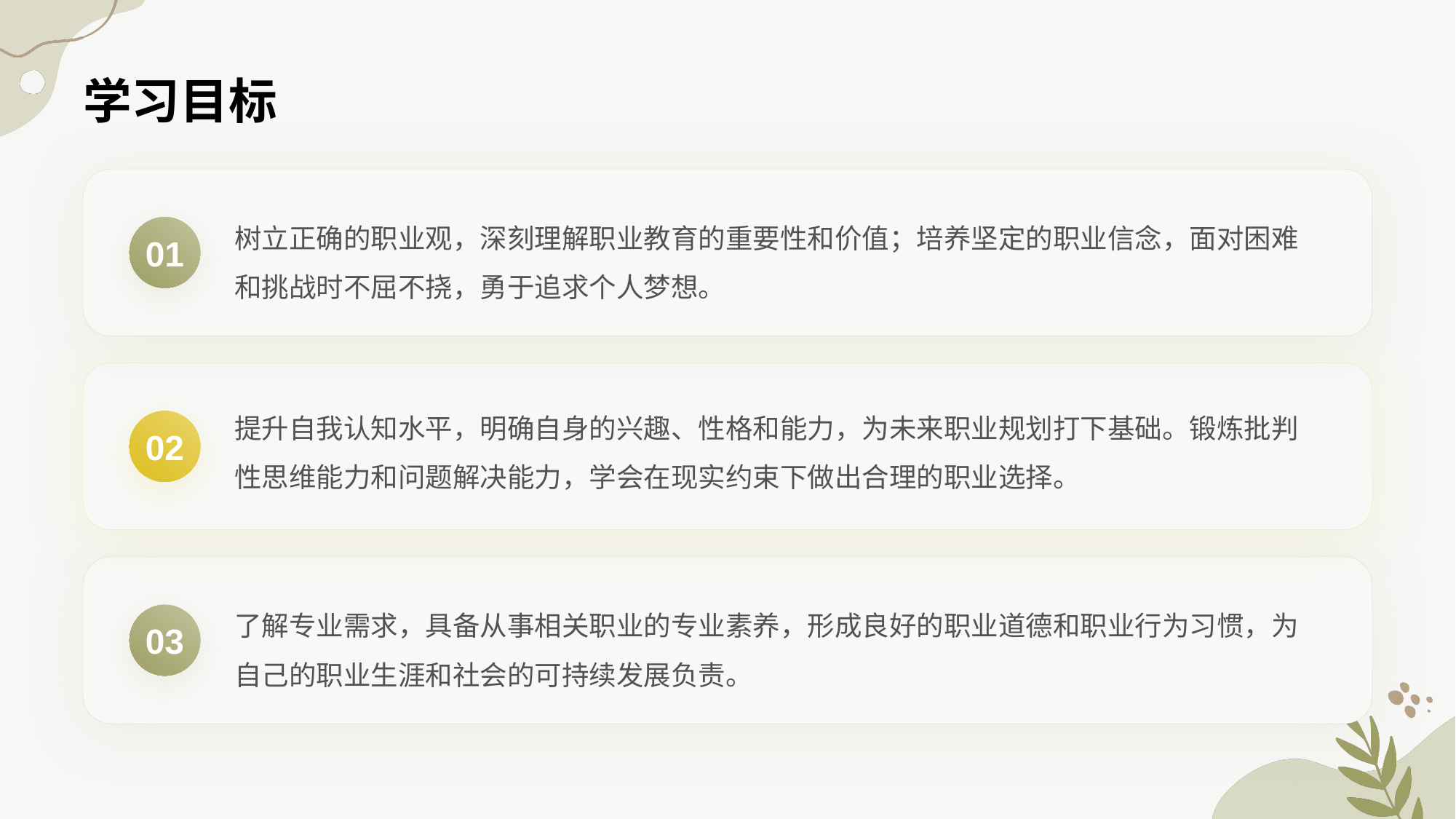

学习目标

树立正确的职业观，深刻理解职业教育的重要性和价值；培养坚定的职业信念，面对困难和挑战时不屈不挠，勇于追求个人梦想。
01
提升自我认知水平，明确自身的兴趣、性格和能力，为未来职业规划打下基础。锻炼批判性思维能力和问题解决能力，学会在现实约束下做出合理的职业选择。

02
了解专业需求，具备从事相关职业的专业素养，形成良好的职业道德和职业行为习惯，为自己的职业生涯和社会的可持续发展负责。

03